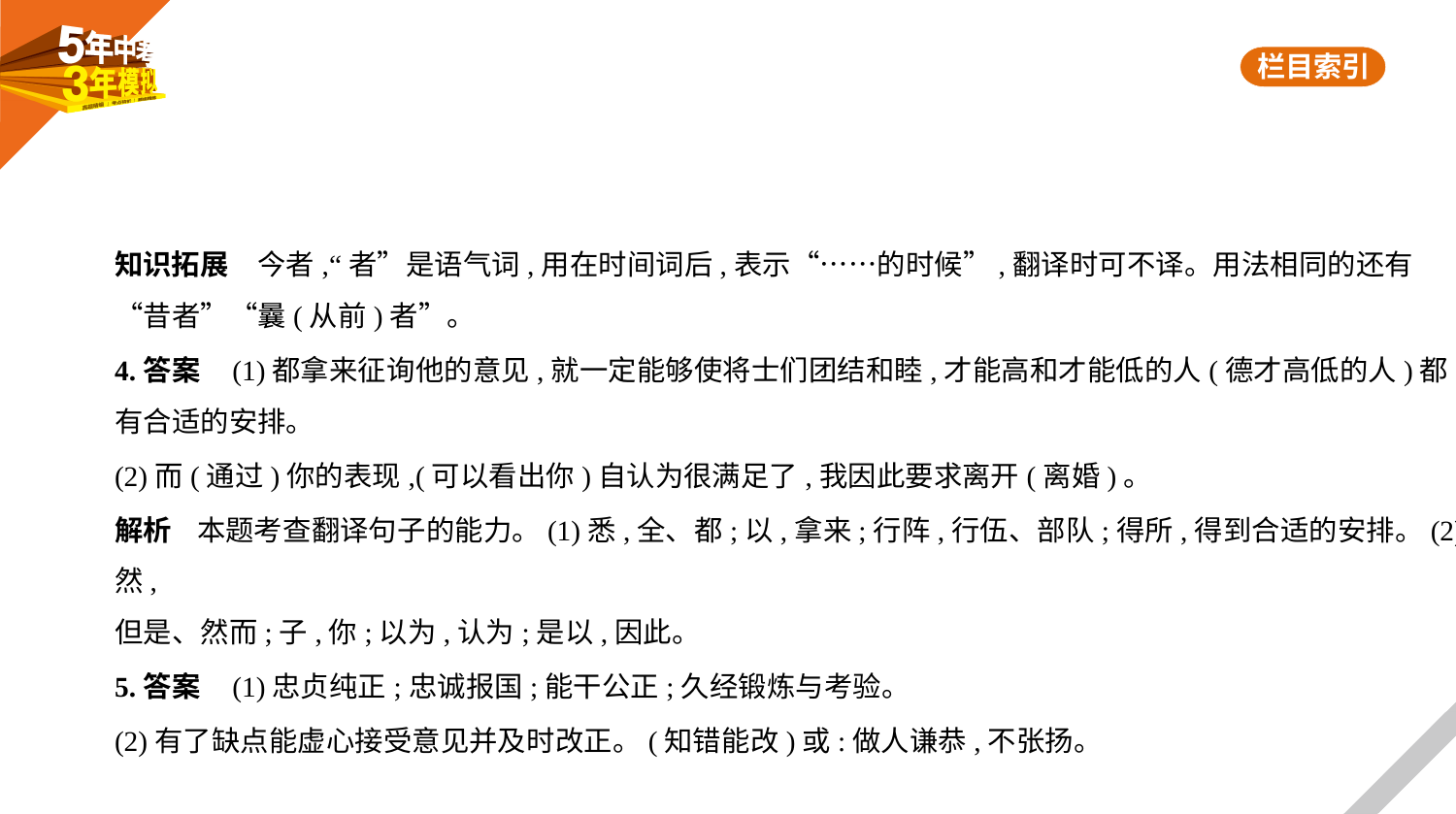

知识拓展　今者,“者”是语气词,用在时间词后,表示“……的时候”,翻译时可不译。用法相同的还有
“昔者”“曩(从前)者”。
4.答案    (1)都拿来征询他的意见,就一定能够使将士们团结和睦,才能高和才能低的人(德才高低的人)都
有合适的安排。
(2)而(通过)你的表现,(可以看出你)自认为很满足了,我因此要求离开(离婚)。
解析    本题考查翻译句子的能力。(1)悉,全、都;以,拿来;行阵,行伍、部队;得所,得到合适的安排。(2)然,
但是、然而;子,你;以为,认为;是以,因此。
5.答案    (1)忠贞纯正;忠诚报国;能干公正;久经锻炼与考验。
(2)有了缺点能虚心接受意见并及时改正。(知错能改)或:做人谦恭,不张扬。